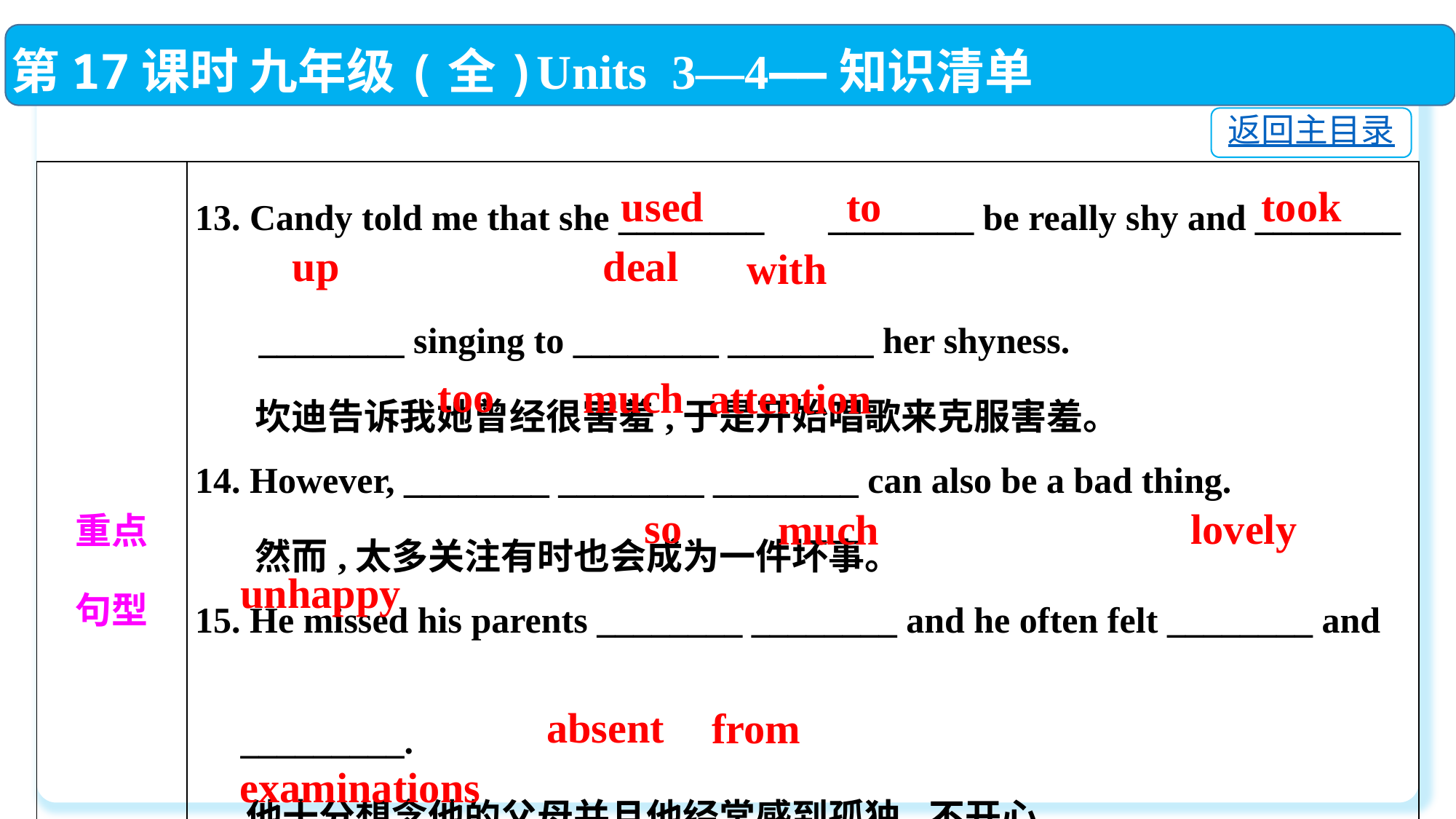

第17课时 九年级(全)Units  3—4——知识清单

返回主目录
| 重点 句型 | 13. Candy told me that she \_\_\_\_\_\_\_\_ 　\_\_\_\_\_\_\_\_ be really shy and \_\_\_\_\_\_\_\_ \_\_\_\_\_\_\_\_ singing to \_\_\_\_\_\_\_\_ \_\_\_\_\_\_\_\_ her shyness. 坎迪告诉我她曾经很害羞,于是开始唱歌来克服害羞。 14. However, \_\_\_\_\_\_\_\_ \_\_\_\_\_\_\_\_ \_\_\_\_\_\_\_\_ can also be a bad thing. 然而,太多关注有时也会成为一件坏事。 15. He missed his parents \_\_\_\_\_\_\_\_ \_\_\_\_\_\_\_\_ and he often felt \_\_\_\_\_\_\_\_ and \_\_\_\_\_\_\_\_\_. 他十分想念他的父母并且他经常感到孤独,不开心。 16. Sometimes he was \_\_\_\_\_\_\_\_ \_\_\_\_\_\_\_\_ classes and failed his \_\_\_\_\_\_\_\_\_\_\_\_\_. 有时他还会旷课,考试不及格。 |
| --- | --- |
  used
  to
took
  up
  deal
  with
  too
  much
attention
  so
  lovely
  much
unhappy
  absent
from
examinations